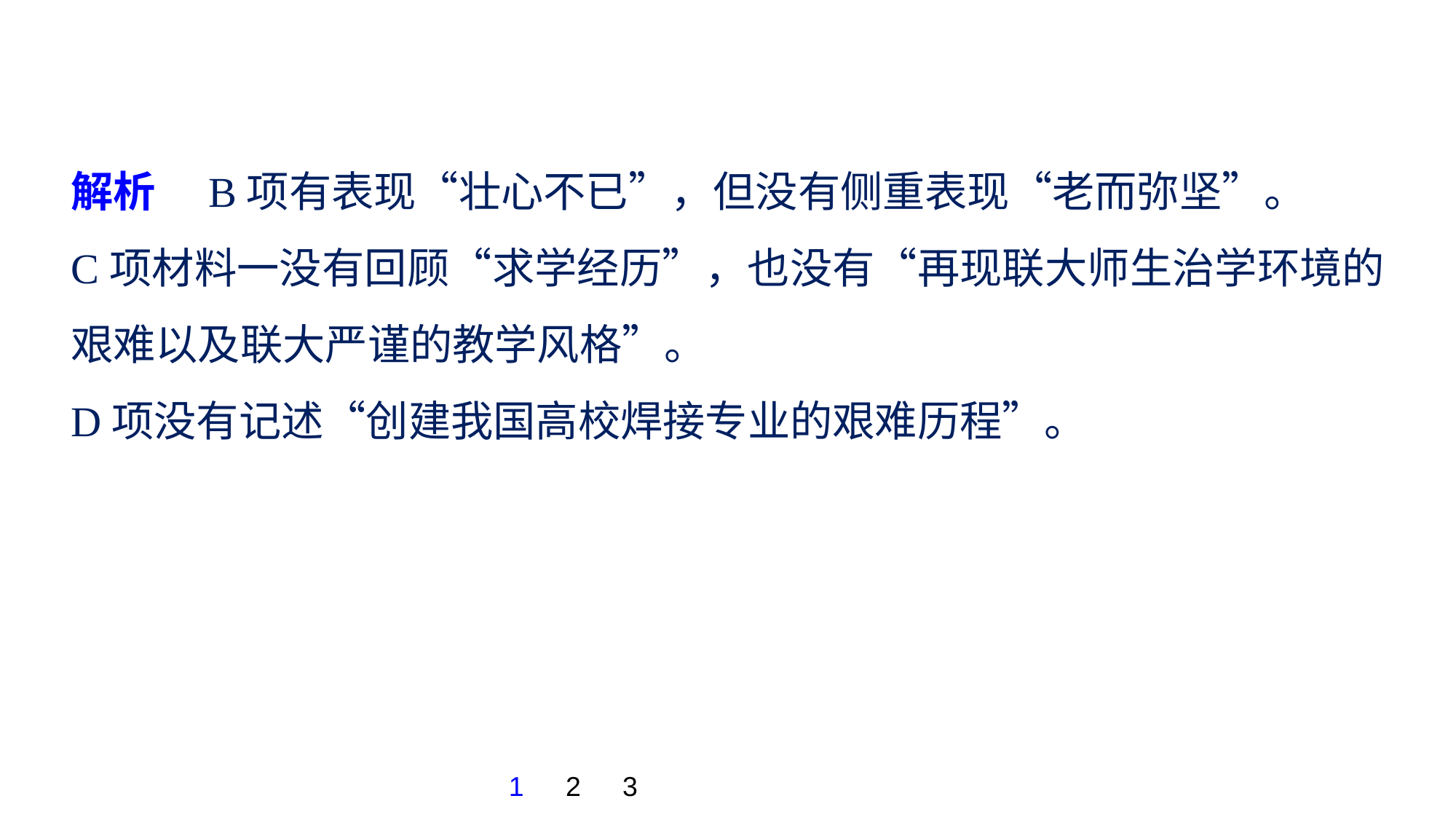

解析　B项有表现“壮心不已”，但没有侧重表现“老而弥坚”。
C项材料一没有回顾“求学经历”，也没有“再现联大师生治学环境的艰难以及联大严谨的教学风格”。
D项没有记述“创建我国高校焊接专业的艰难历程”。
1
2
3